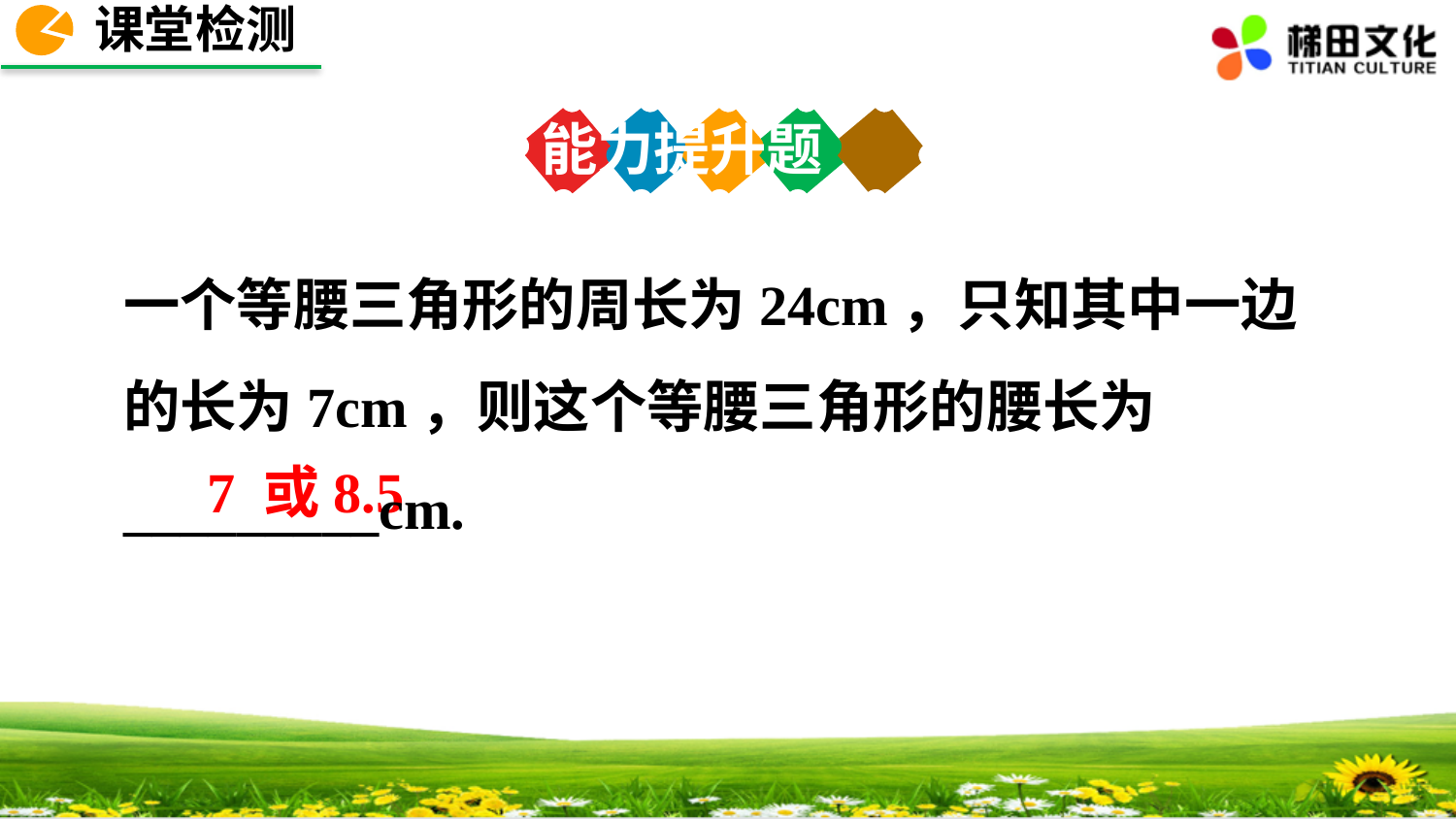

课堂检测

能力提升题

一个等腰三角形的周长为24cm，只知其中一边的长为7cm，则这个等腰三角形的腰长为_________cm.
7 或8.5